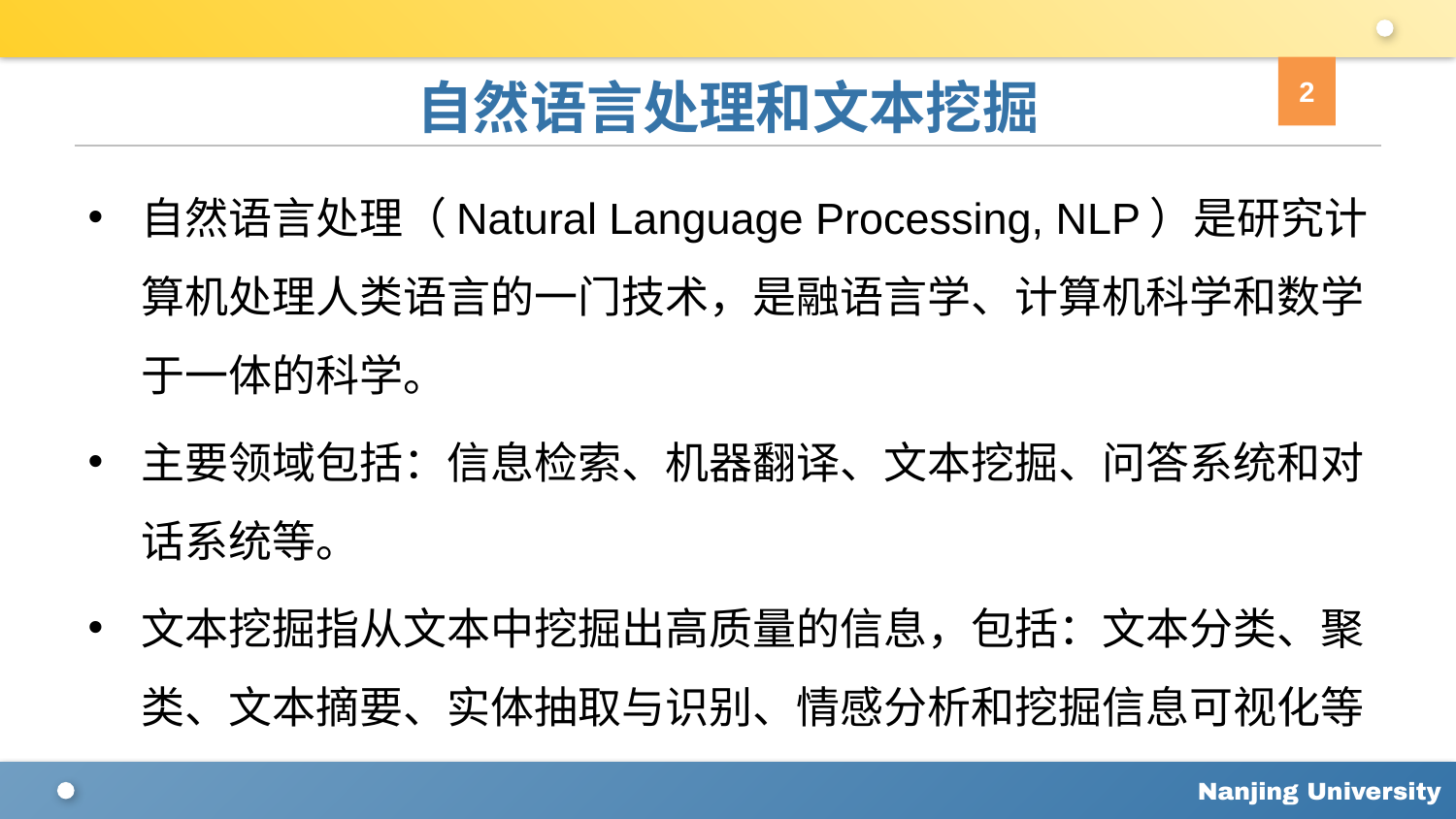

2
# 自然语言处理和文本挖掘
自然语言处理（Natural Language Processing, NLP）是研究计算机处理人类语言的一门技术，是融语言学、计算机科学和数学于一体的科学。
主要领域包括：信息检索、机器翻译、文本挖掘、问答系统和对话系统等。
文本挖掘指从文本中挖掘出高质量的信息，包括：文本分类、聚类、文本摘要、实体抽取与识别、情感分析和挖掘信息可视化等